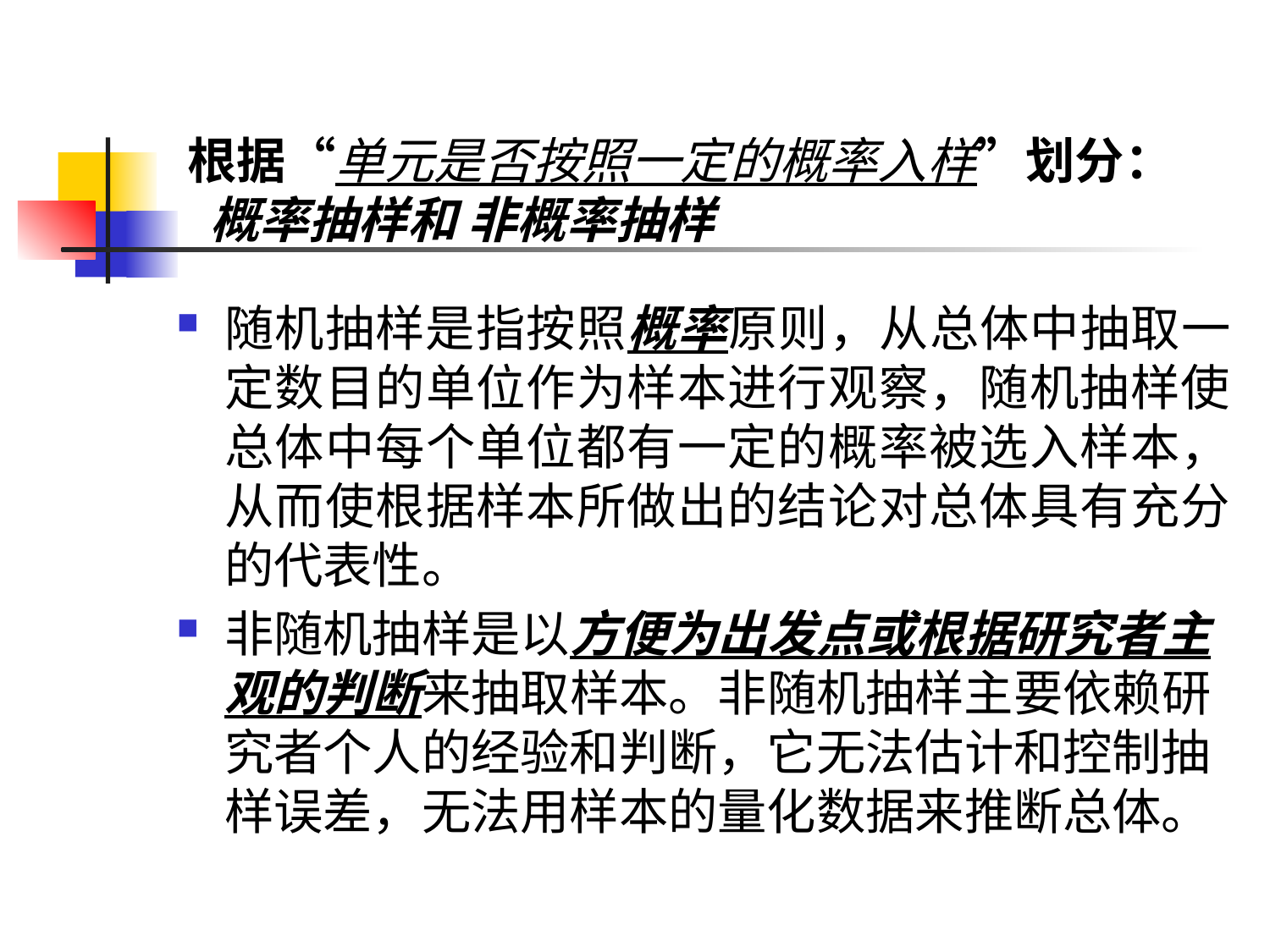

# 根据“单元是否按照一定的概率入样”划分： 概率抽样和 非概率抽样
随机抽样是指按照概率原则，从总体中抽取一定数目的单位作为样本进行观察，随机抽样使总体中每个单位都有一定的概率被选入样本，从而使根据样本所做出的结论对总体具有充分的代表性。
非随机抽样是以方便为出发点或根据研究者主观的判断来抽取样本。非随机抽样主要依赖研究者个人的经验和判断，它无法估计和控制抽样误差，无法用样本的量化数据来推断总体。